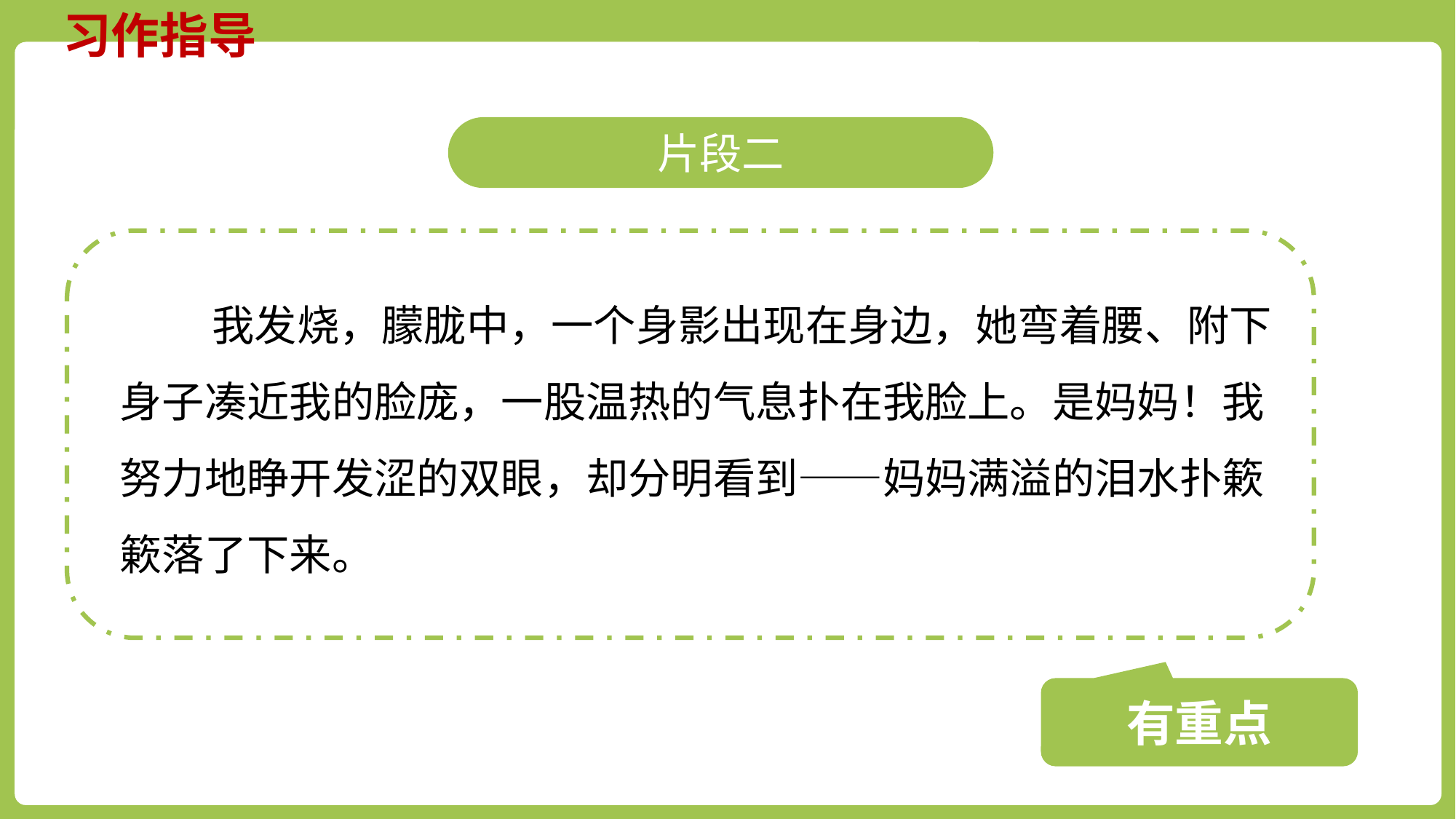

习作指导
片段二

 我发烧，朦胧中，一个身影出现在身边，她弯着腰、附下身子凑近我的脸庞，一股温热的气息扑在我脸上。是妈妈！我努力地睁开发涩的双眼，却分明看到——妈妈满溢的泪水扑簌簌落了下来。
有重点